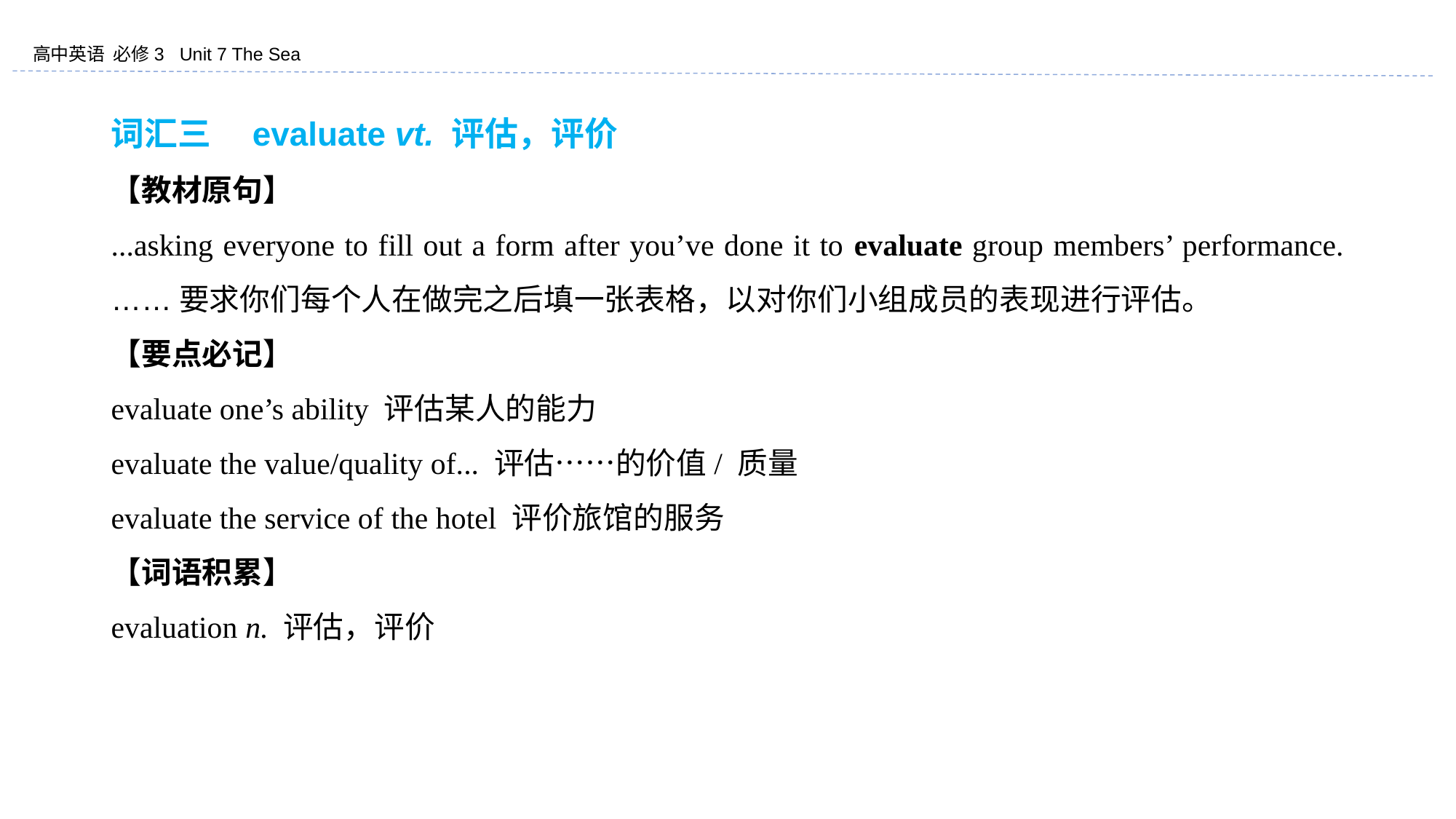

词汇三　evaluate vt. 评估，评价
【教材原句】
...asking everyone to fill out a form after you’ve done it to evaluate group members’ performance. ……要求你们每个人在做完之后填一张表格，以对你们小组成员的表现进行评估。
【要点必记】
evaluate one’s ability 评估某人的能力
evaluate the value/quality of... 评估……的价值/ 质量
evaluate the service of the hotel 评价旅馆的服务
【词语积累】
evaluation n. 评估，评价